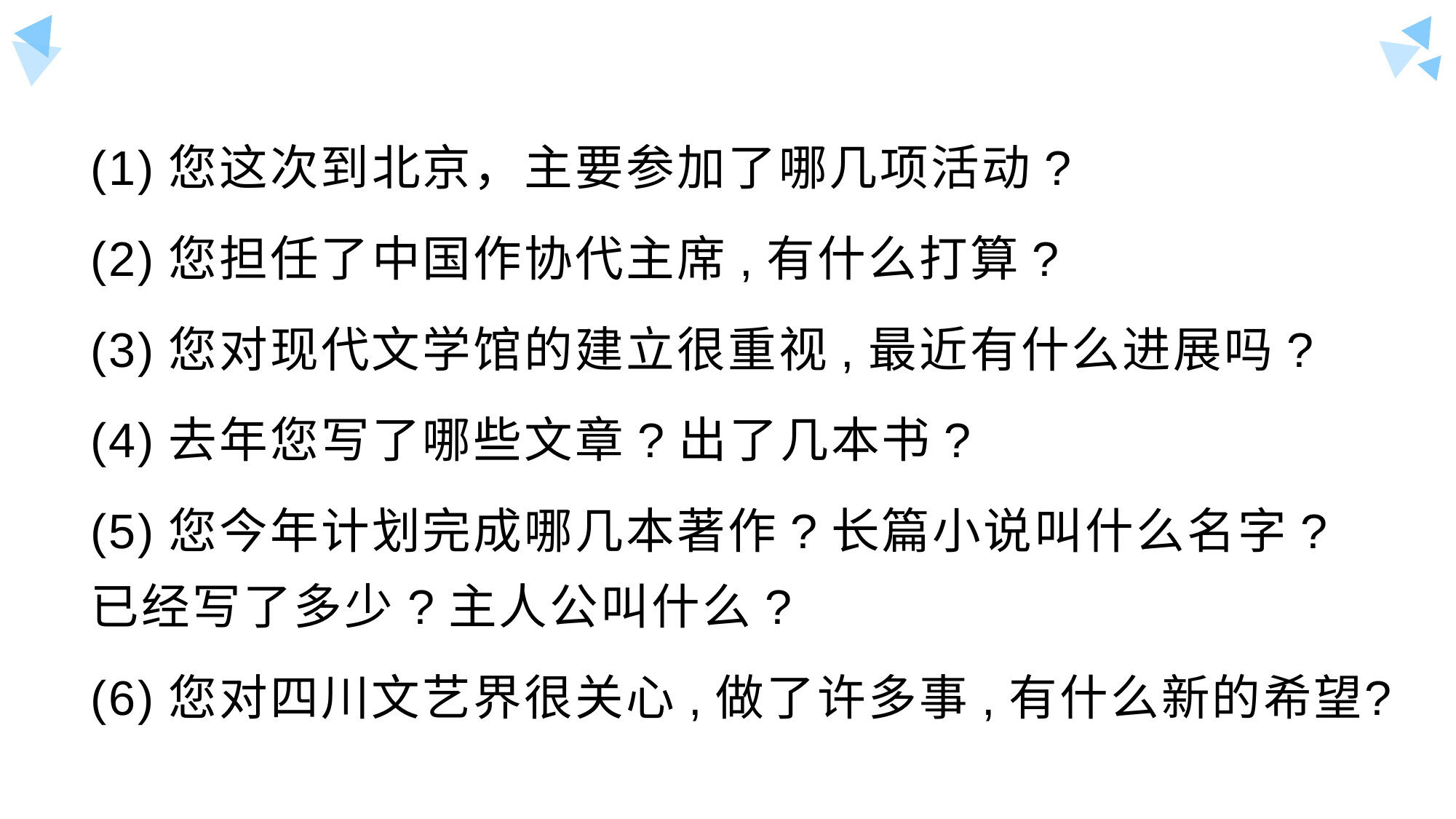

(1)您这次到北京，主要参加了哪几项活动?
(2)您担任了中国作协代主席,有什么打算?
(3)您对现代文学馆的建立很重视,最近有什么进展吗?
(4)去年您写了哪些文章?出了几本书?
(5)您今年计划完成哪几本著作?长篇小说叫什么名字?已经写了多少?主人公叫什么?
(6)您对四川文艺界很关心,做了许多事,有什么新的希望?